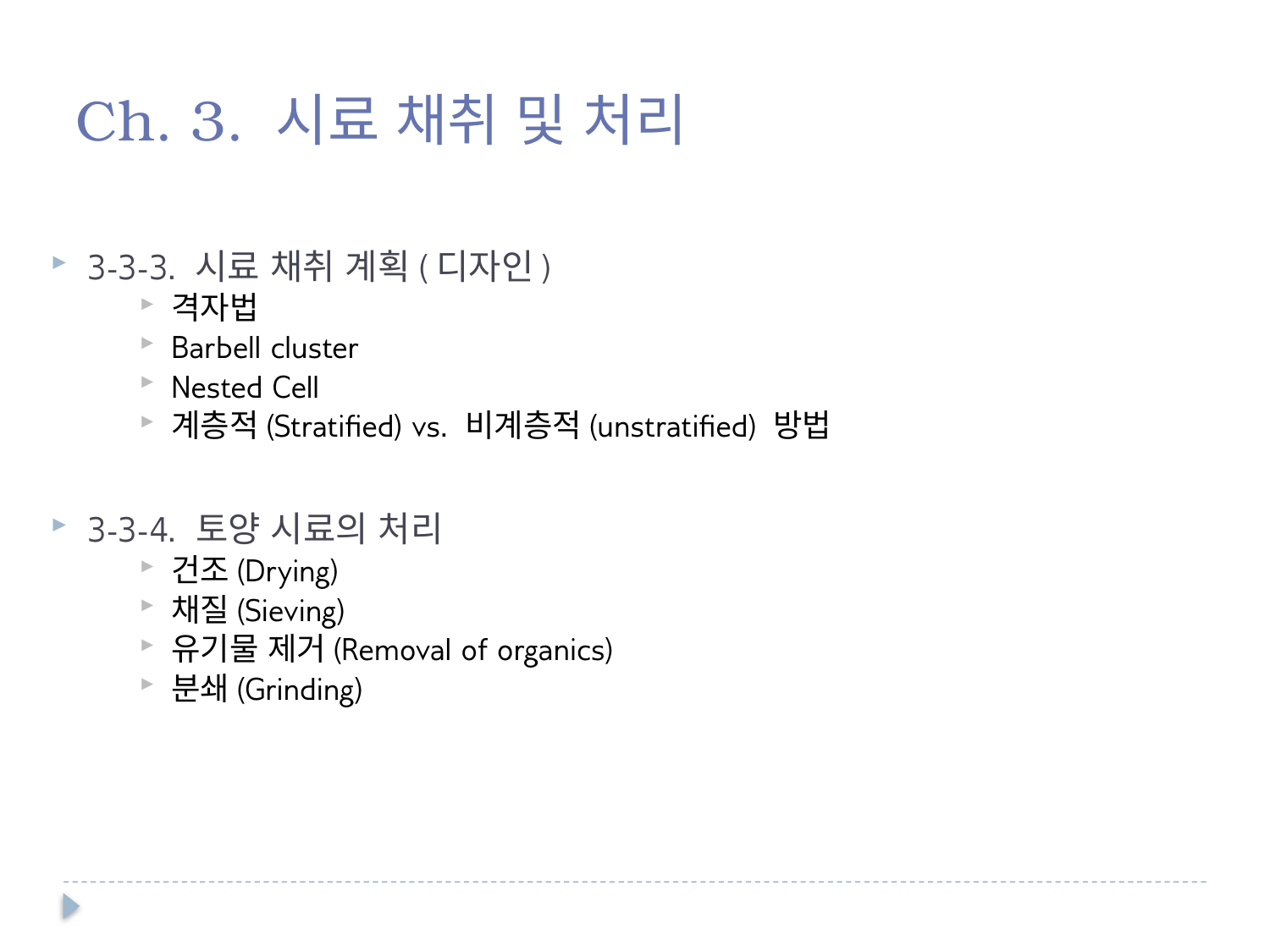

Ch. 3. 시료 채취 및 처리
3-3-3. 시료 채취 계획(디자인)
격자법
Barbell cluster
Nested Cell
계층적(Stratified) vs. 비계층적(unstratified) 방법

3-3-4. 토양 시료의 처리
건조(Drying)
채질(Sieving)
유기물 제거(Removal of organics)
분쇄(Grinding)